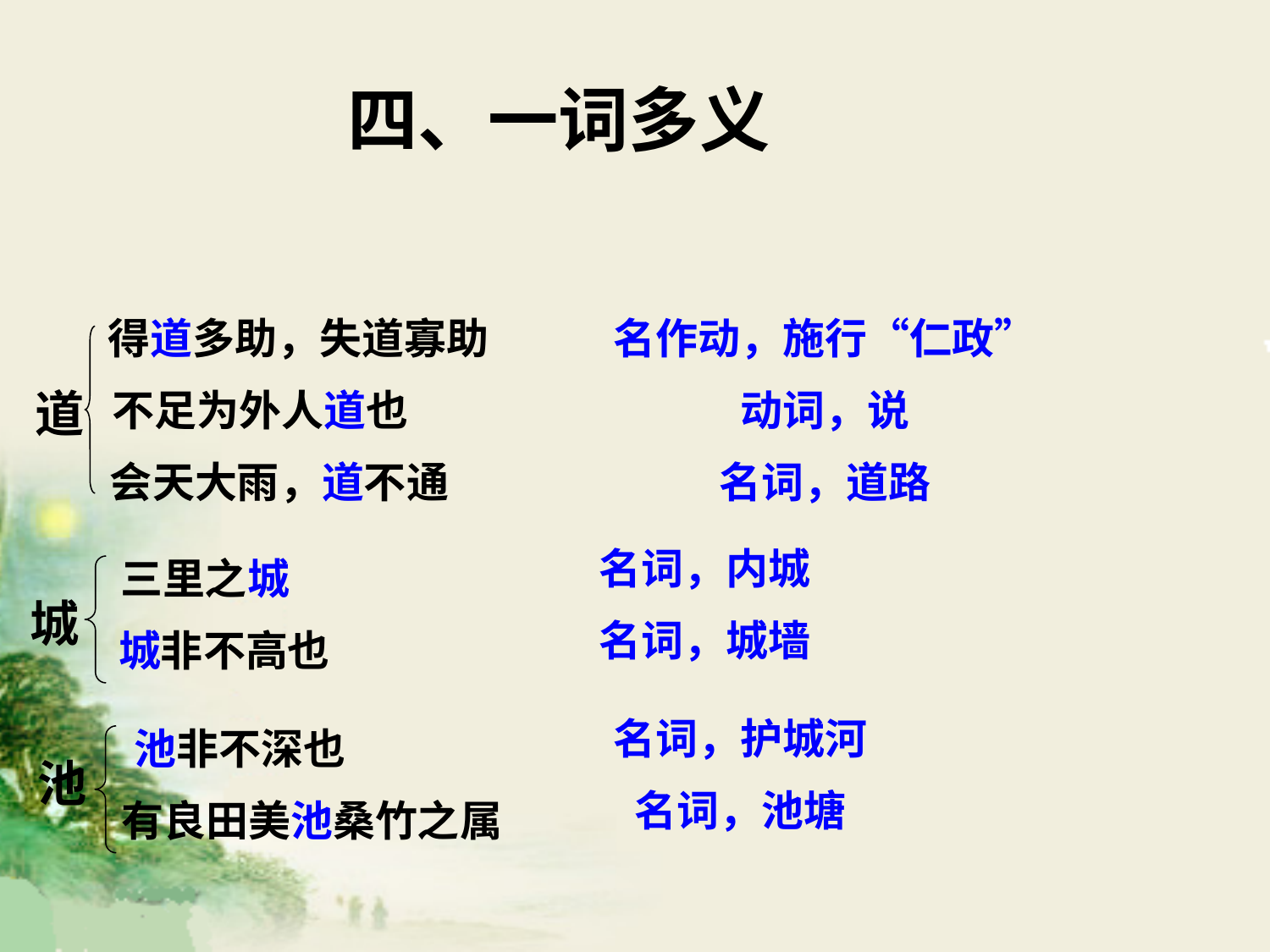

四、一词多义
       得道多助，失道寡助
不足为外人道也
   会天大雨，道不通
名作动，施行“仁政”
动词，说
名词，道路

道
名词，内城
名词，城墙
三里之城
   城非不高也

城
名词，护城河
名词，池塘
池非不深也
              有良田美池桑竹之属

池